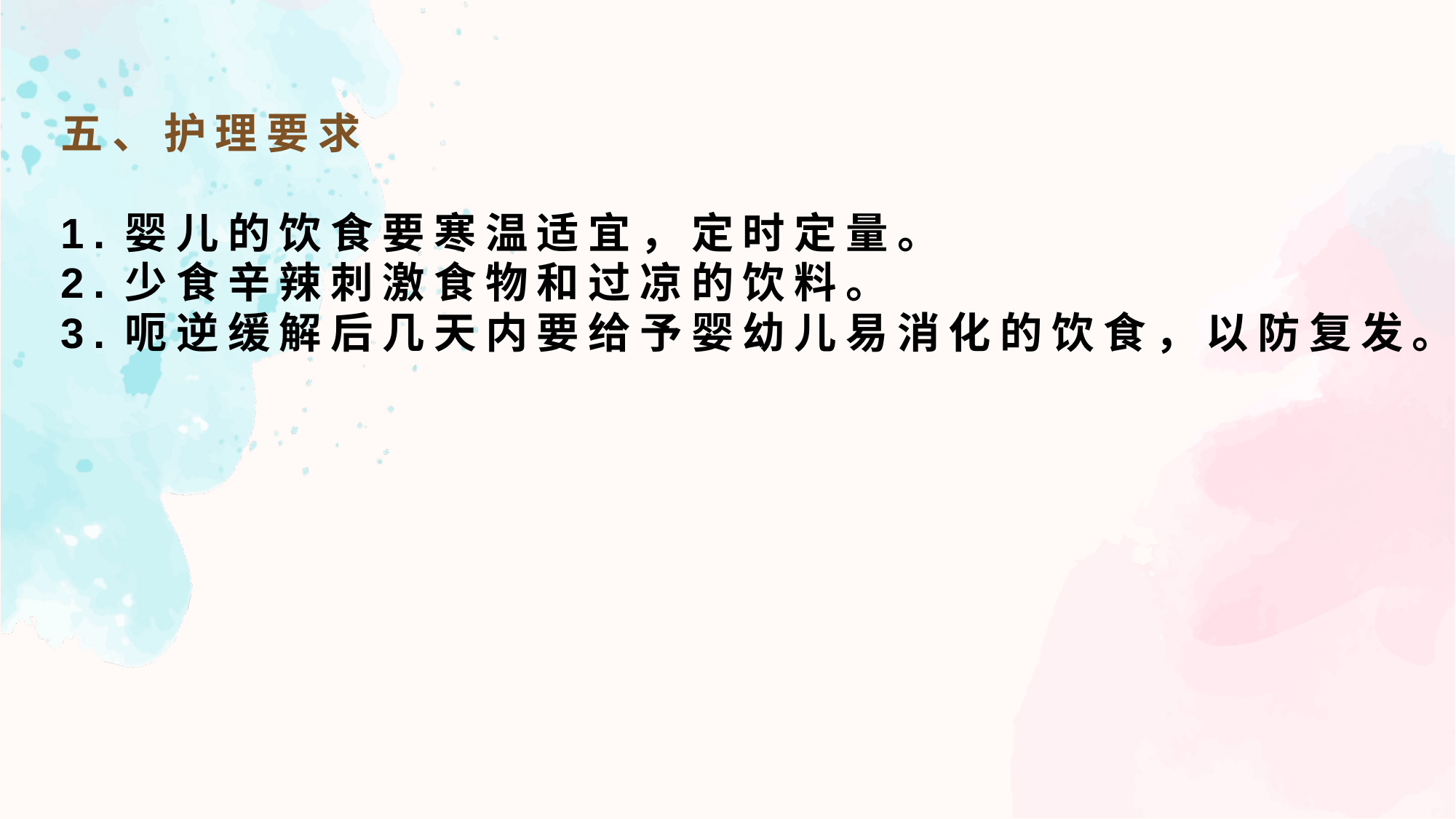

五、护理要求

1.婴儿的饮食要寒温适宜，定时定量。
2.少食辛辣刺激食物和过凉的饮料。
3.呃逆缓解后几天内要给予婴幼儿易消化的饮食，以防复发。